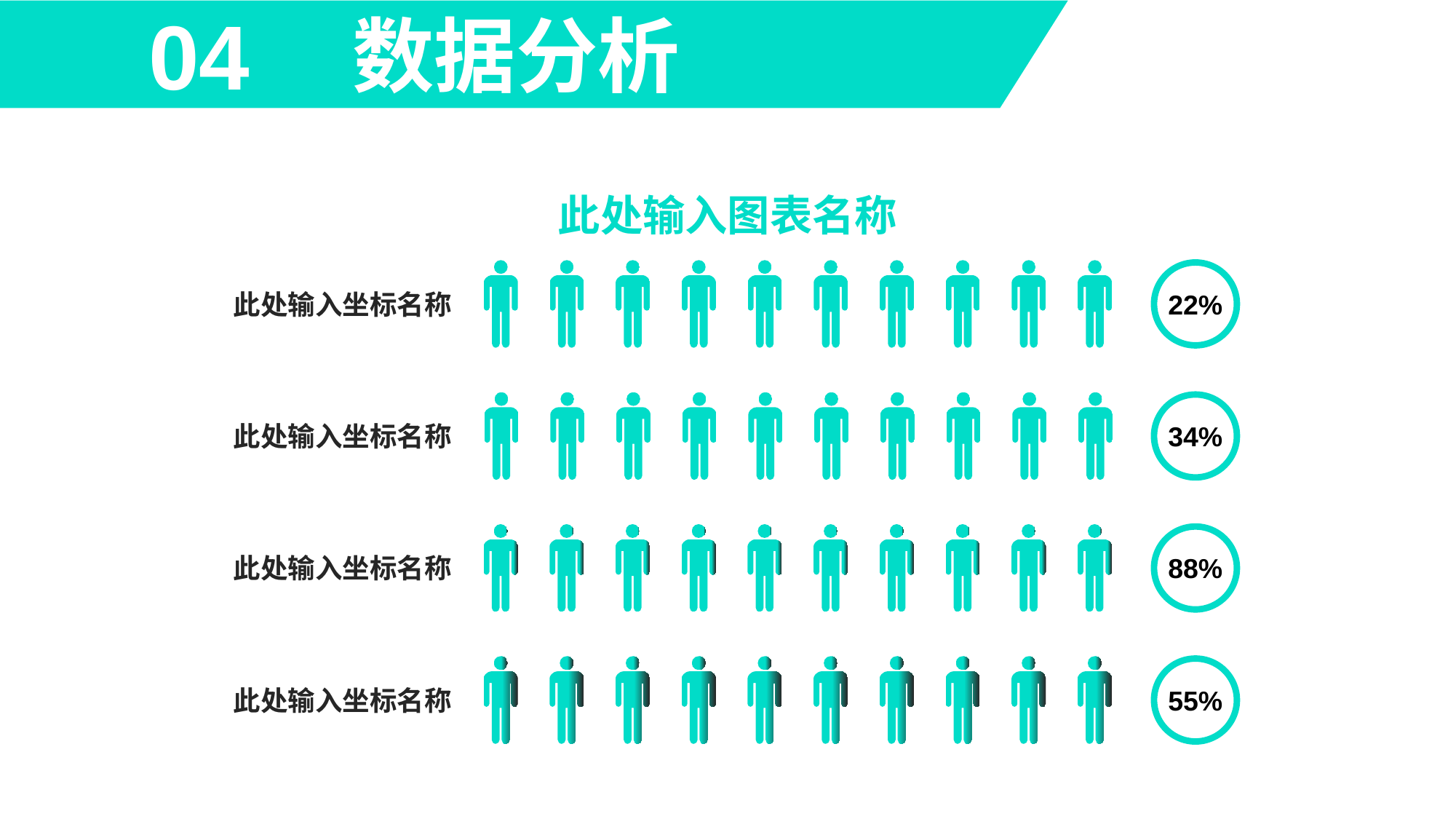

04
数据分析

此处输入图表名称

此处输入坐标名称
22%

此处输入坐标名称
34%

88%
此处输入坐标名称

此处输入坐标名称
55%